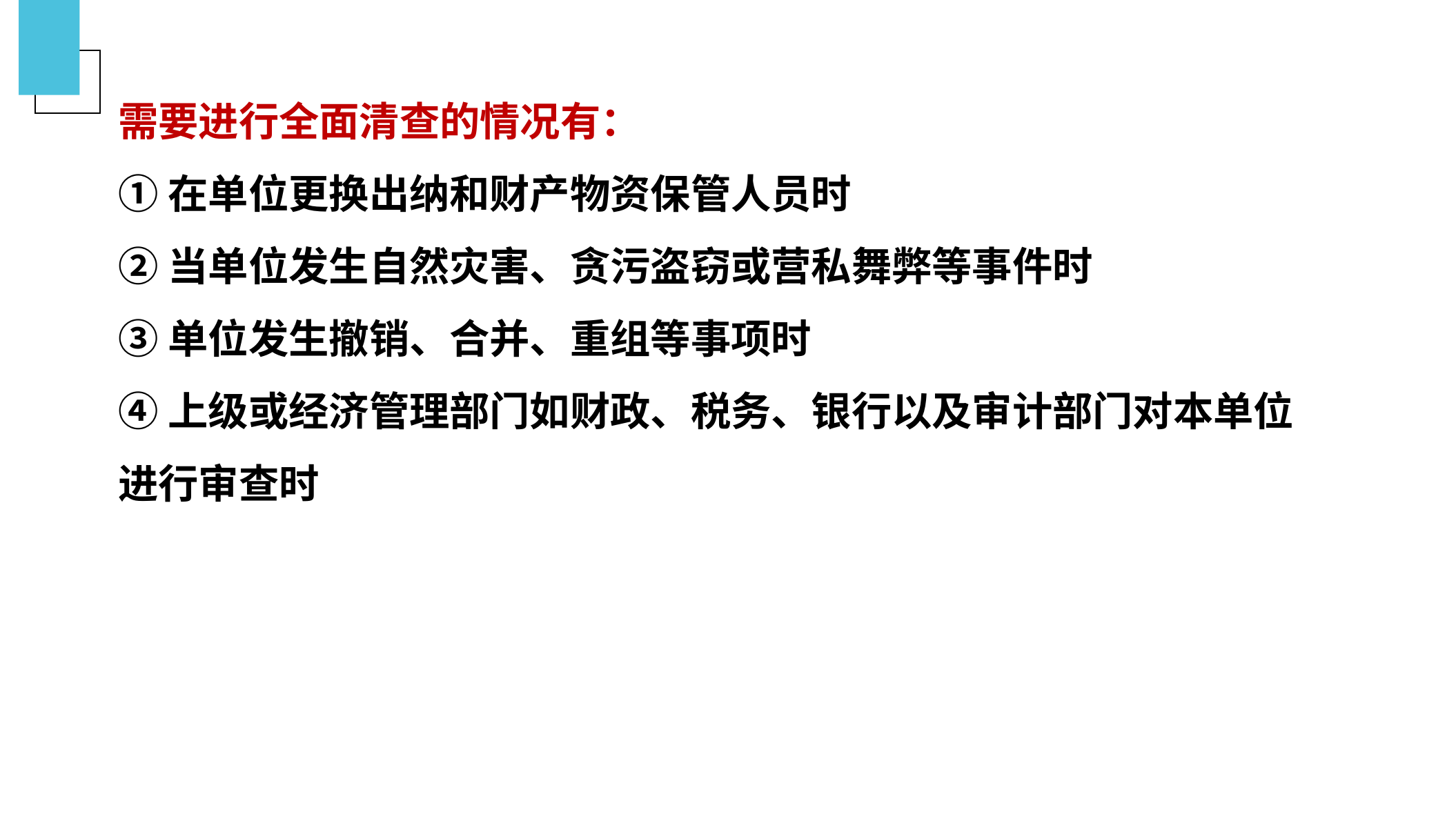

需要进行全面清查的情况有：
①在单位更换出纳和财产物资保管人员时
②当单位发生自然灾害、贪污盗窃或营私舞弊等事件时
③单位发生撤销、合并、重组等事项时
④上级或经济管理部门如财政、税务、银行以及审计部门对本单位进行审查时